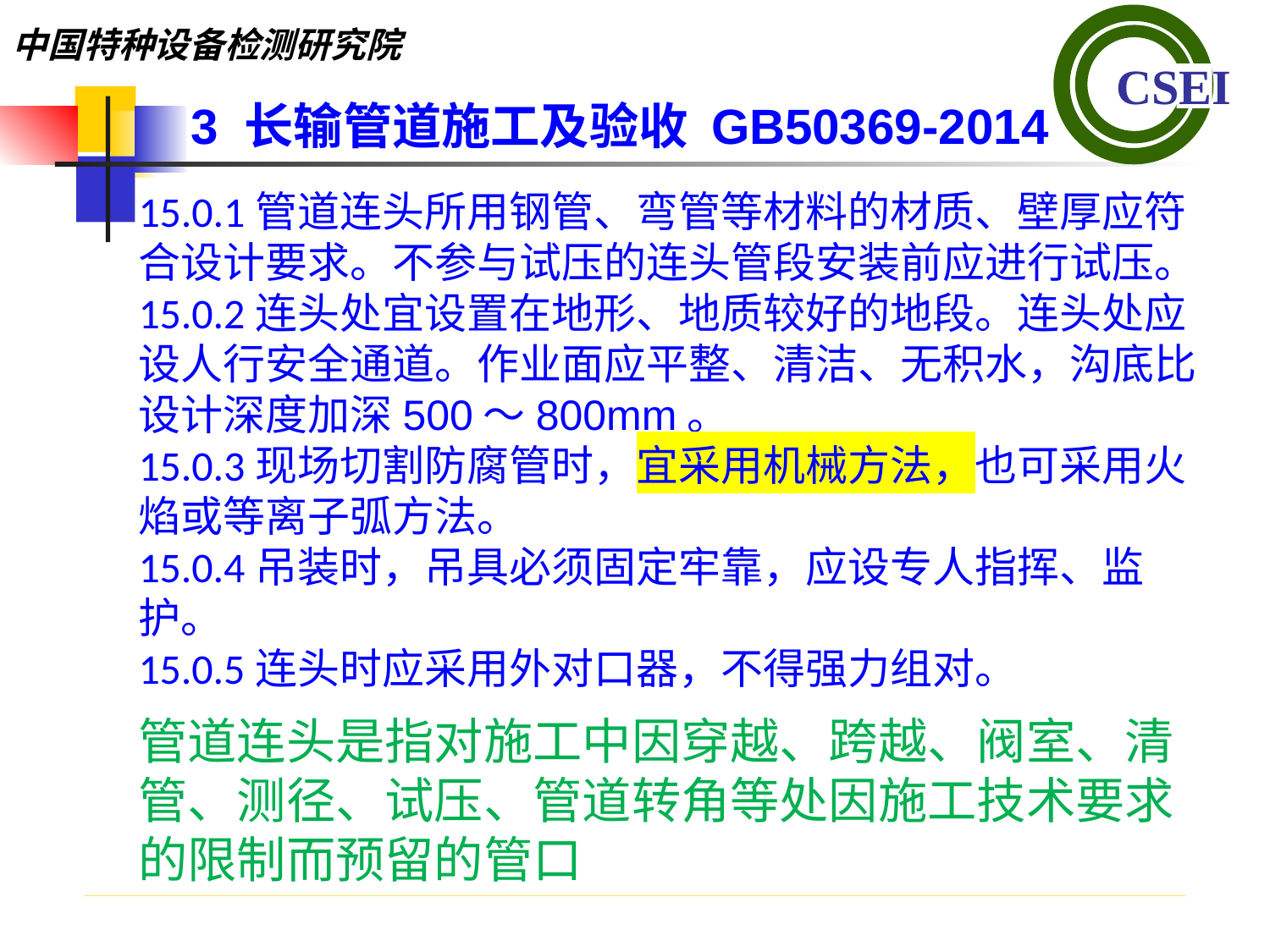

3 长输管道施工及验收 GB50369-2014
15.0.1管道连头所用钢管、弯管等材料的材质、壁厚应符合设计要求。不参与试压的连头管段安装前应进行试压。
15.0.2连头处宜设置在地形、地质较好的地段。连头处应设人行安全通道。作业面应平整、清洁、无积水，沟底比设计深度加深500～800mm。
15.0.3现场切割防腐管时，宜采用机械方法，也可采用火焰或等离子弧方法。
15.0.4吊装时，吊具必须固定牢靠，应设专人指挥、监护。
15.0.5连头时应采用外对口器，不得强力组对。
管道连头是指对施工中因穿越、跨越、阀室、清管、测径、试压、管道转角等处因施工技术要求的限制而预留的管口